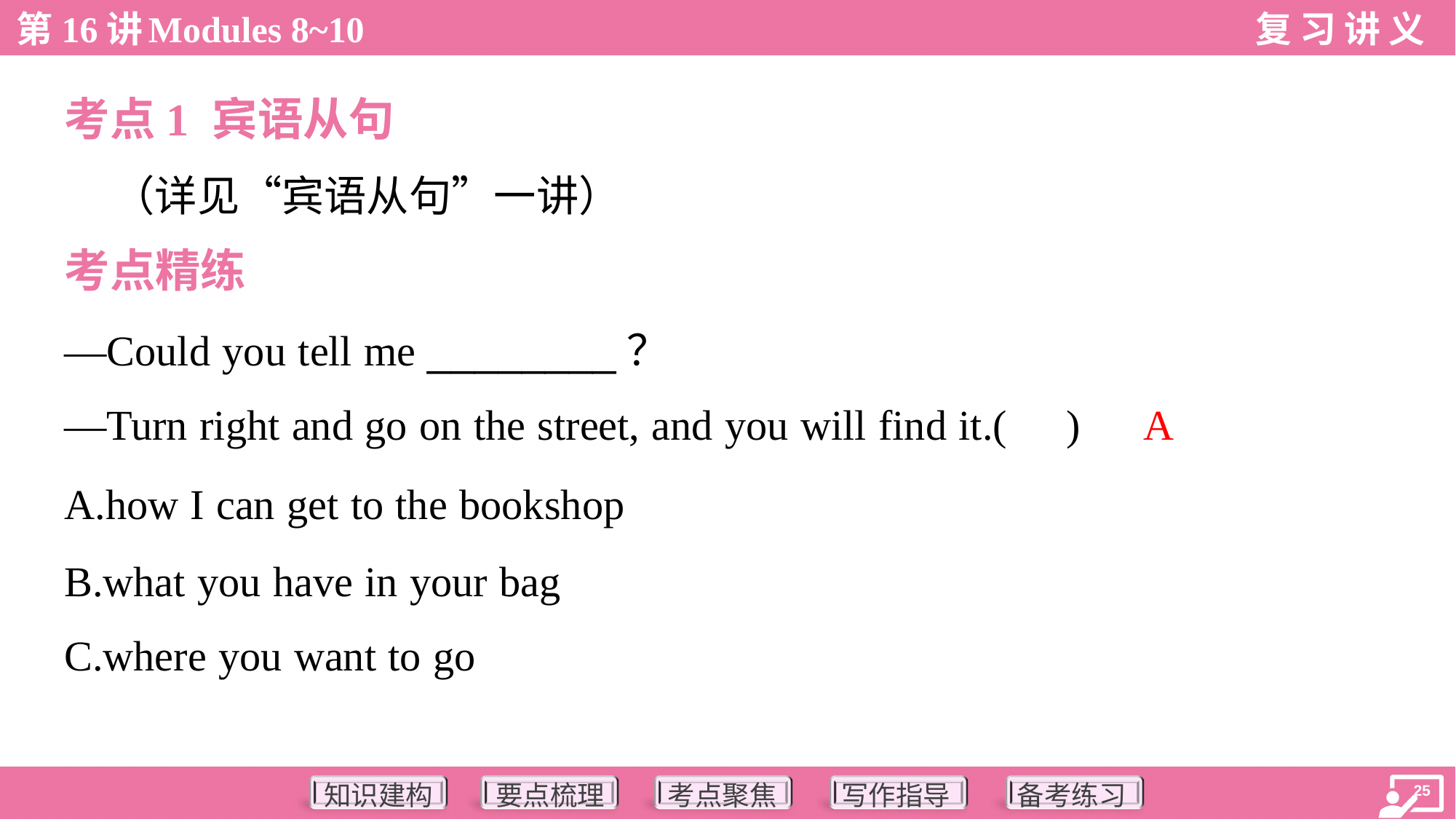

考点1 宾语从句
    （详见“宾语从句”一讲）
考点精练
—Could you tell me ________？
—Turn right and go on the street, and you will find it.(     )
A
A.how I can get to the bookshop
B.what you have in your bag
C.where you want to go